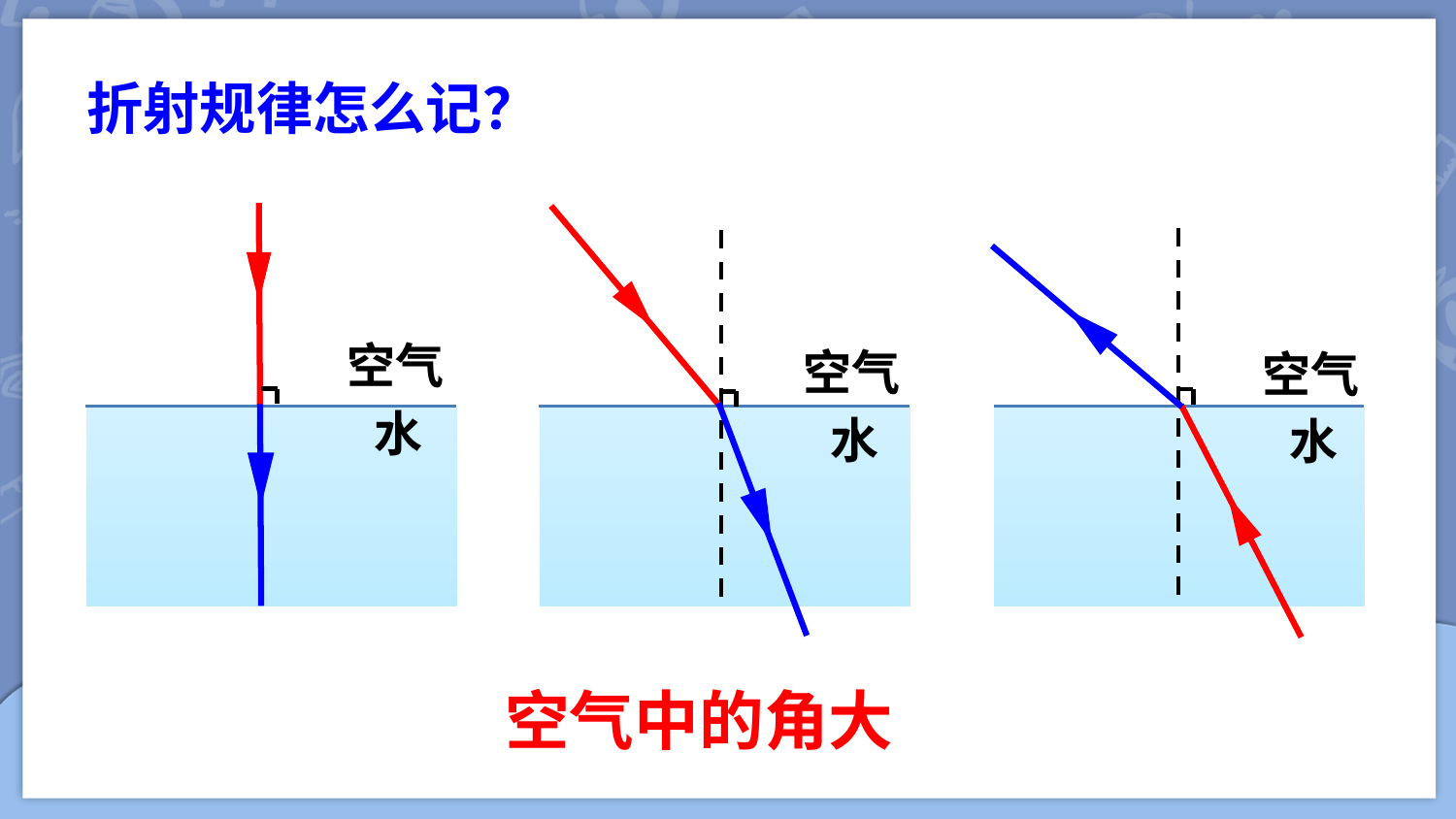

折射规律怎么记？

空气
水

空气
水

空气
水

空气中的角大